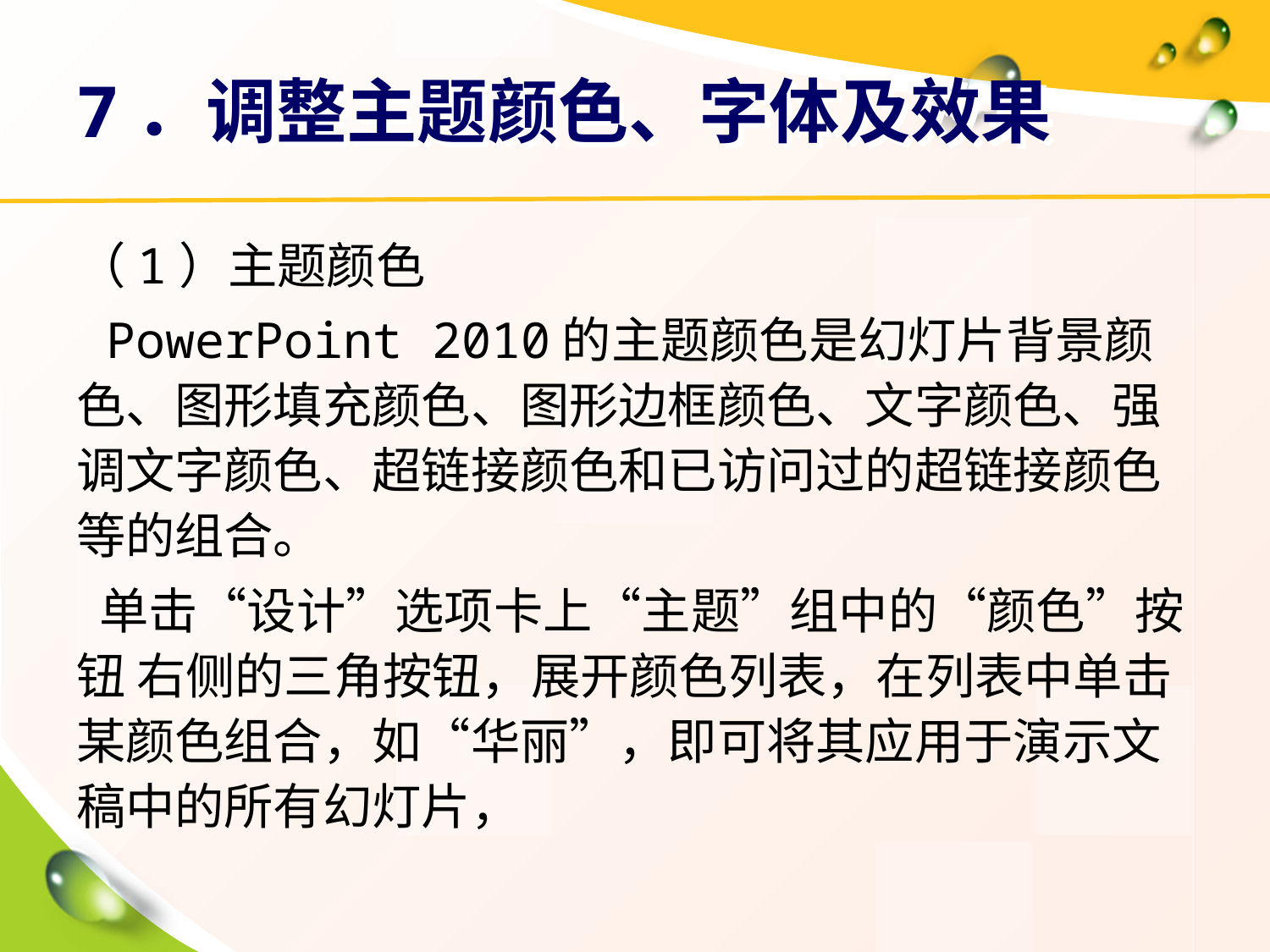

# 7．调整主题颜色、字体及效果
（1）主题颜色
 PowerPoint 2010的主题颜色是幻灯片背景颜色、图形填充颜色、图形边框颜色、文字颜色、强调文字颜色、超链接颜色和已访问过的超链接颜色等的组合。
 单击“设计”选项卡上“主题”组中的“颜色”按钮 右侧的三角按钮，展开颜色列表，在列表中单击某颜色组合，如“华丽”，即可将其应用于演示文稿中的所有幻灯片，